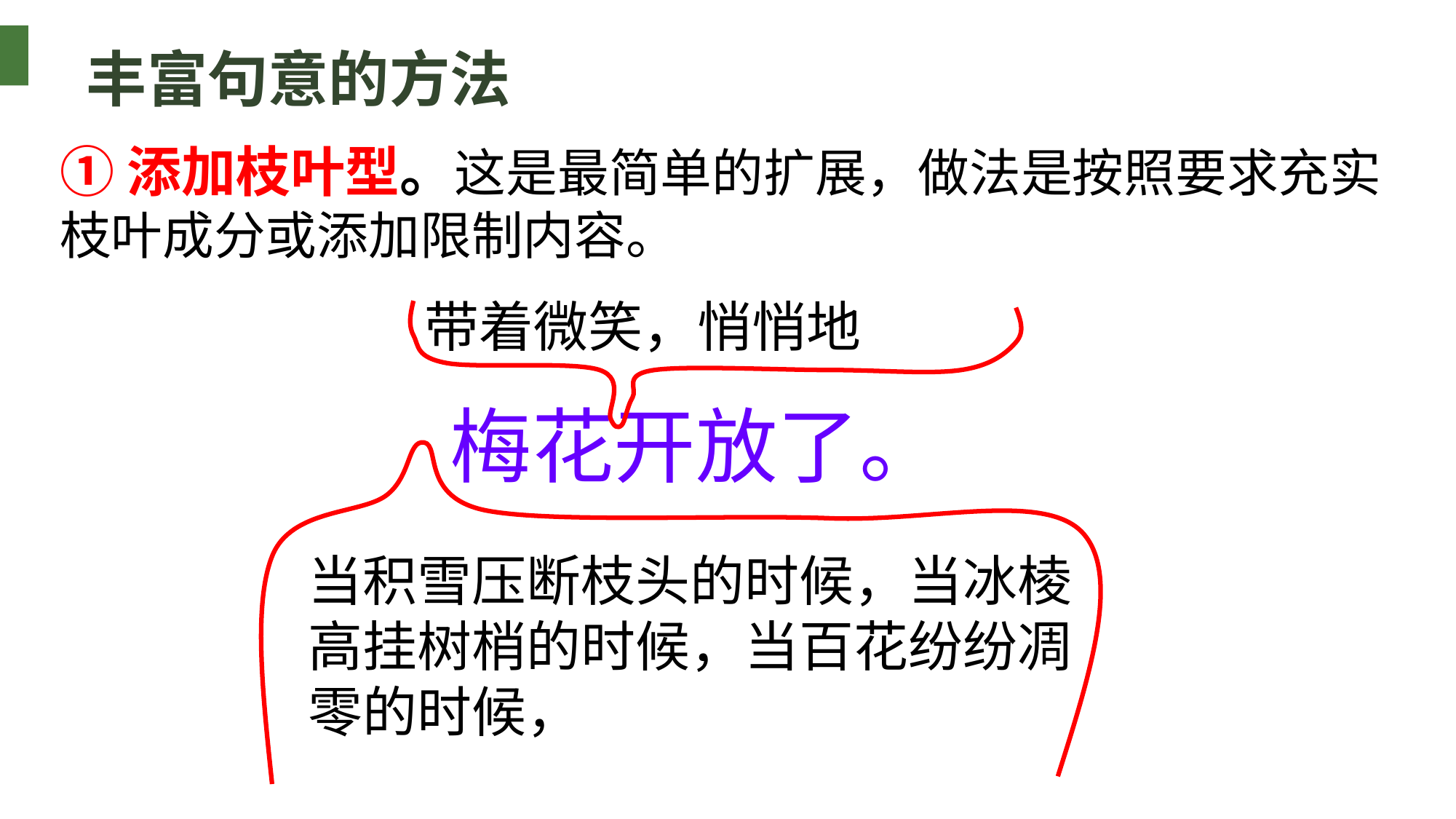

丰富句意的方法
①添加枝叶型。这是最简单的扩展，做法是按照要求充实枝叶成分或添加限制内容。
带着微笑，悄悄地

梅花开放了。

当积雪压断枝头的时候，当冰棱高挂树梢的时候，当百花纷纷凋零的时候，